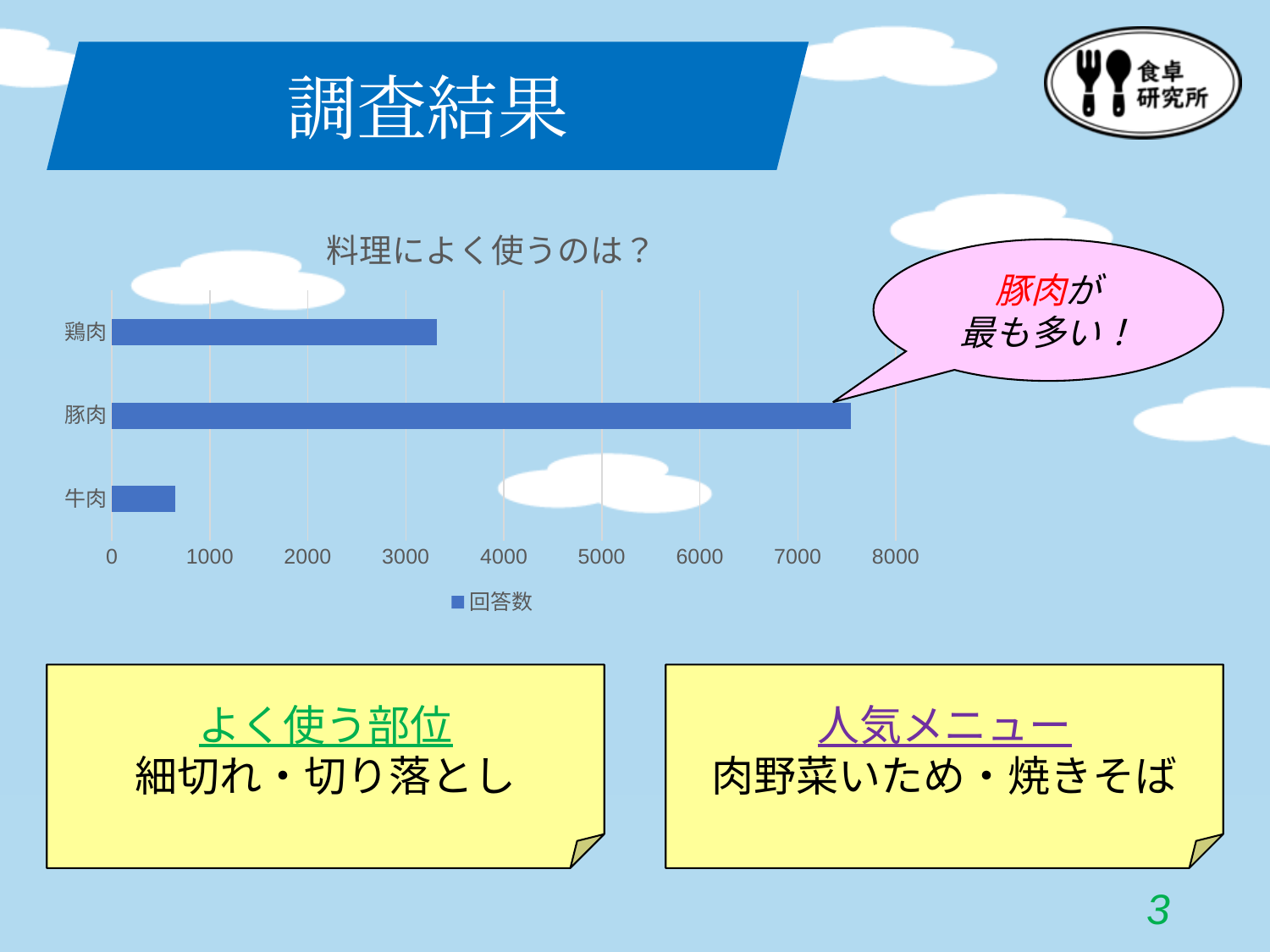

調査結果

### Chart: 料理によく使うのは？

| Category | 回答数 |
|---|---|
| 牛肉 | 642.0 |
| 豚肉 | 7541.0 |
| 鶏肉 | 3318.0 |
豚肉が
最も多い！
よく使う部位
細切れ・切り落とし
人気メニュー
肉野菜いため・焼きそば
3